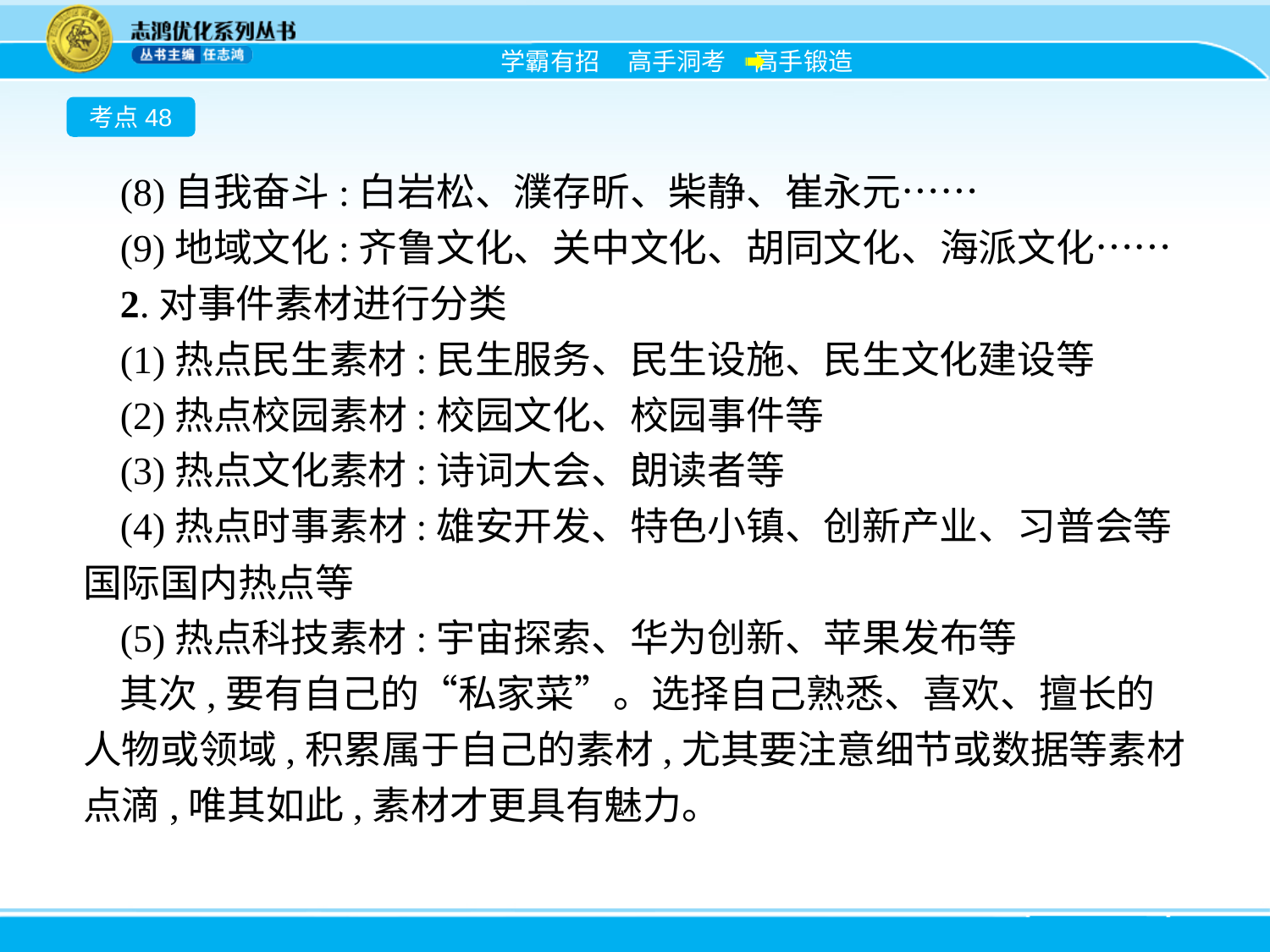

考点48
(8)自我奋斗:白岩松、濮存昕、柴静、崔永元……
(9)地域文化:齐鲁文化、关中文化、胡同文化、海派文化……
2.对事件素材进行分类
(1)热点民生素材:民生服务、民生设施、民生文化建设等
(2)热点校园素材:校园文化、校园事件等
(3)热点文化素材:诗词大会、朗读者等
(4)热点时事素材:雄安开发、特色小镇、创新产业、习普会等国际国内热点等
(5)热点科技素材:宇宙探索、华为创新、苹果发布等
其次,要有自己的“私家菜”。选择自己熟悉、喜欢、擅长的人物或领域,积累属于自己的素材,尤其要注意细节或数据等素材点滴,唯其如此,素材才更具有魅力。